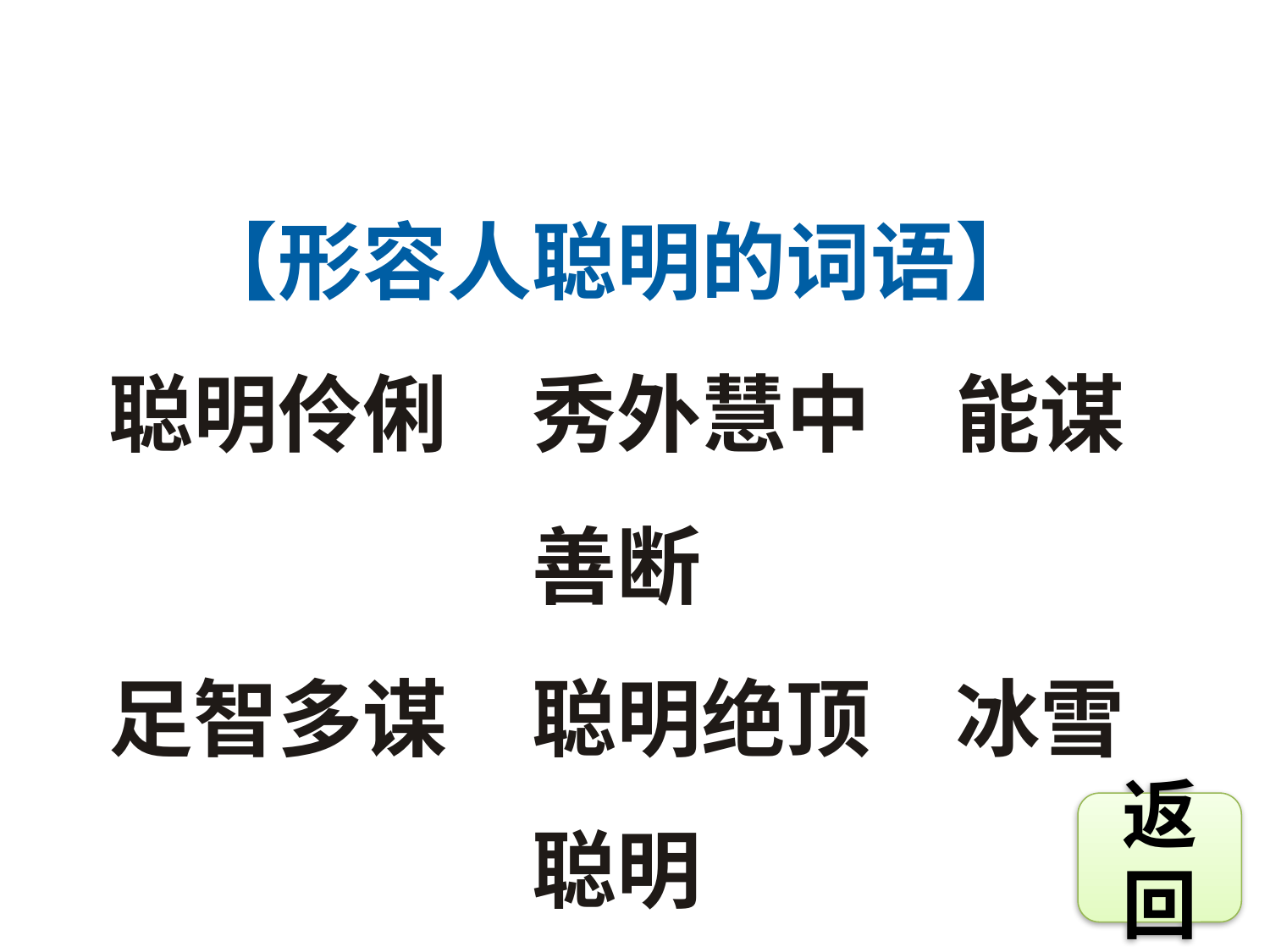

【形容人聪明的词语】
聪明伶俐　秀外慧中　能谋善断
足智多谋　聪明绝顶　冰雪聪明
返回